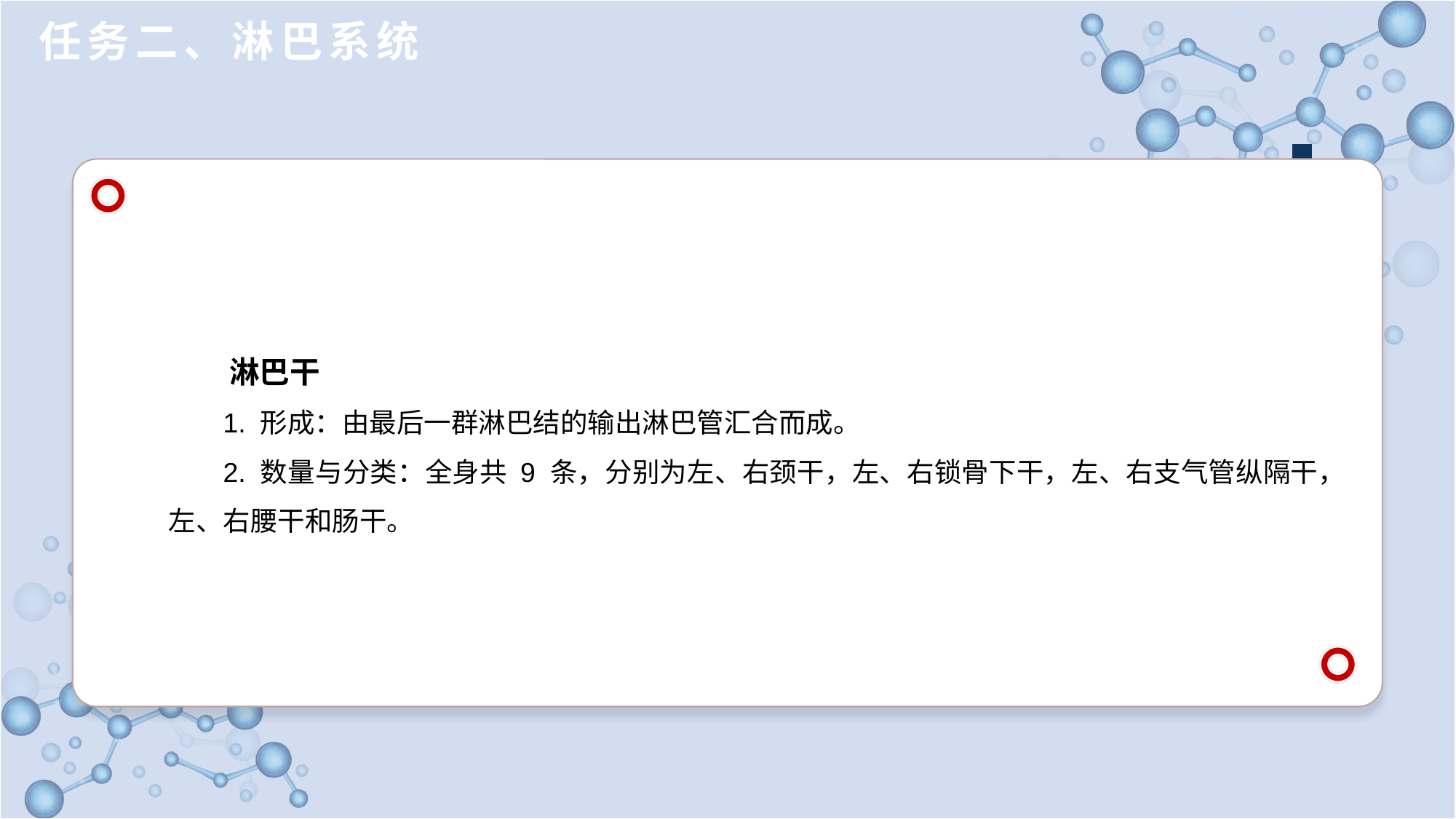

任务二、淋巴系统

淋巴干
1. 形成：由最后一群淋巴结的输出淋巴管汇合而成。
2. 数量与分类：全身共 9 条，分别为左、右颈干，左、右锁骨下干，左、右支气管纵隔干，左、右腰干和肠干。